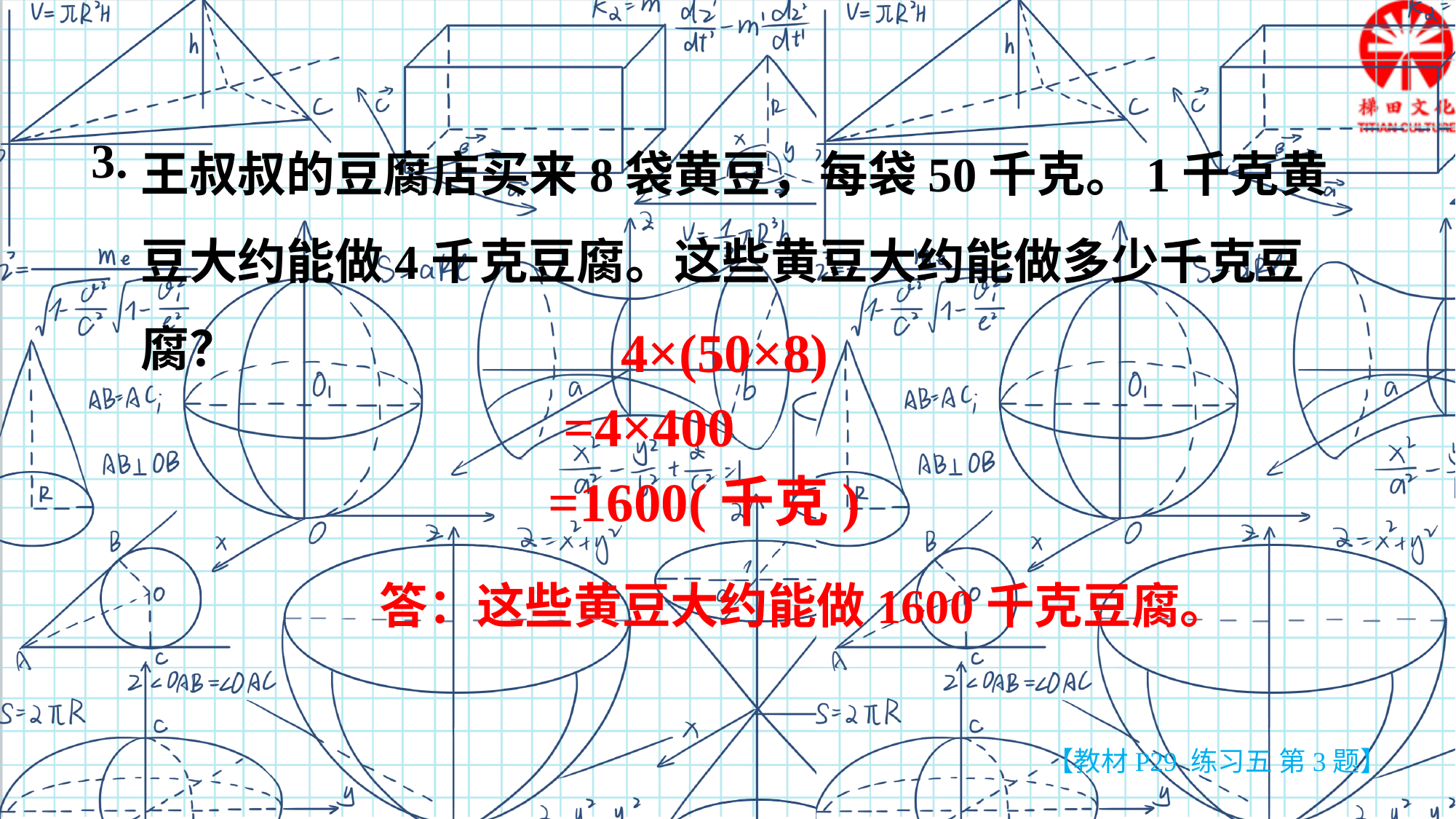

王叔叔的豆腐店买来8袋黄豆，每袋50千克。1千克黄豆大约能做4千克豆腐。这些黄豆大约能做多少千克豆腐？
3.
   4×(50×8)
                      =4×400
=1600(千克)
答：这些黄豆大约能做1600千克豆腐。
【教材P29 练习五 第3题】